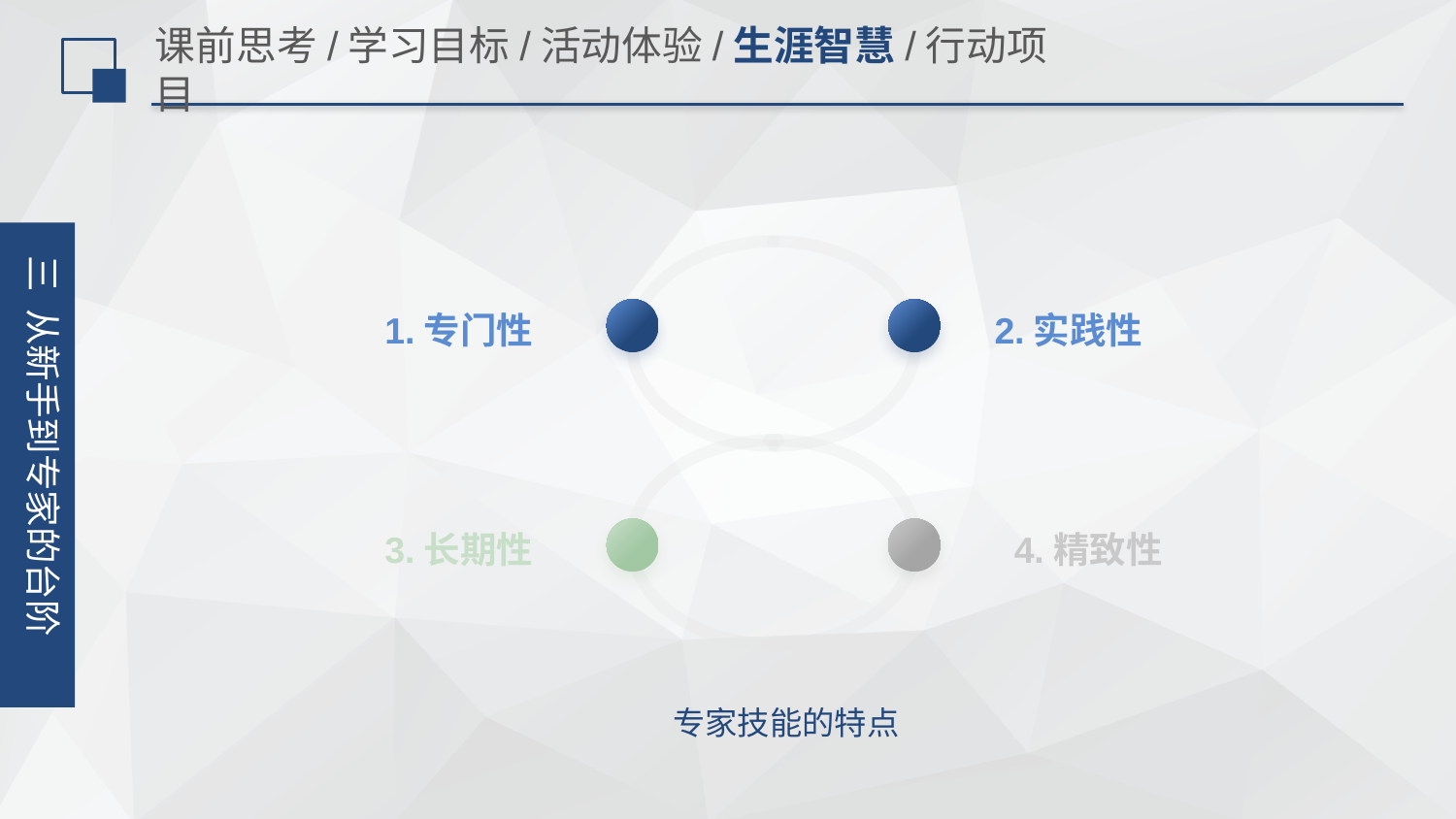

# 课前思考/学习目标/活动体验/生涯智慧/行动项目

三  从新手到专家的台阶

1.专门性
2.实践性

3.长期性
4.精致性
专家技能的特点